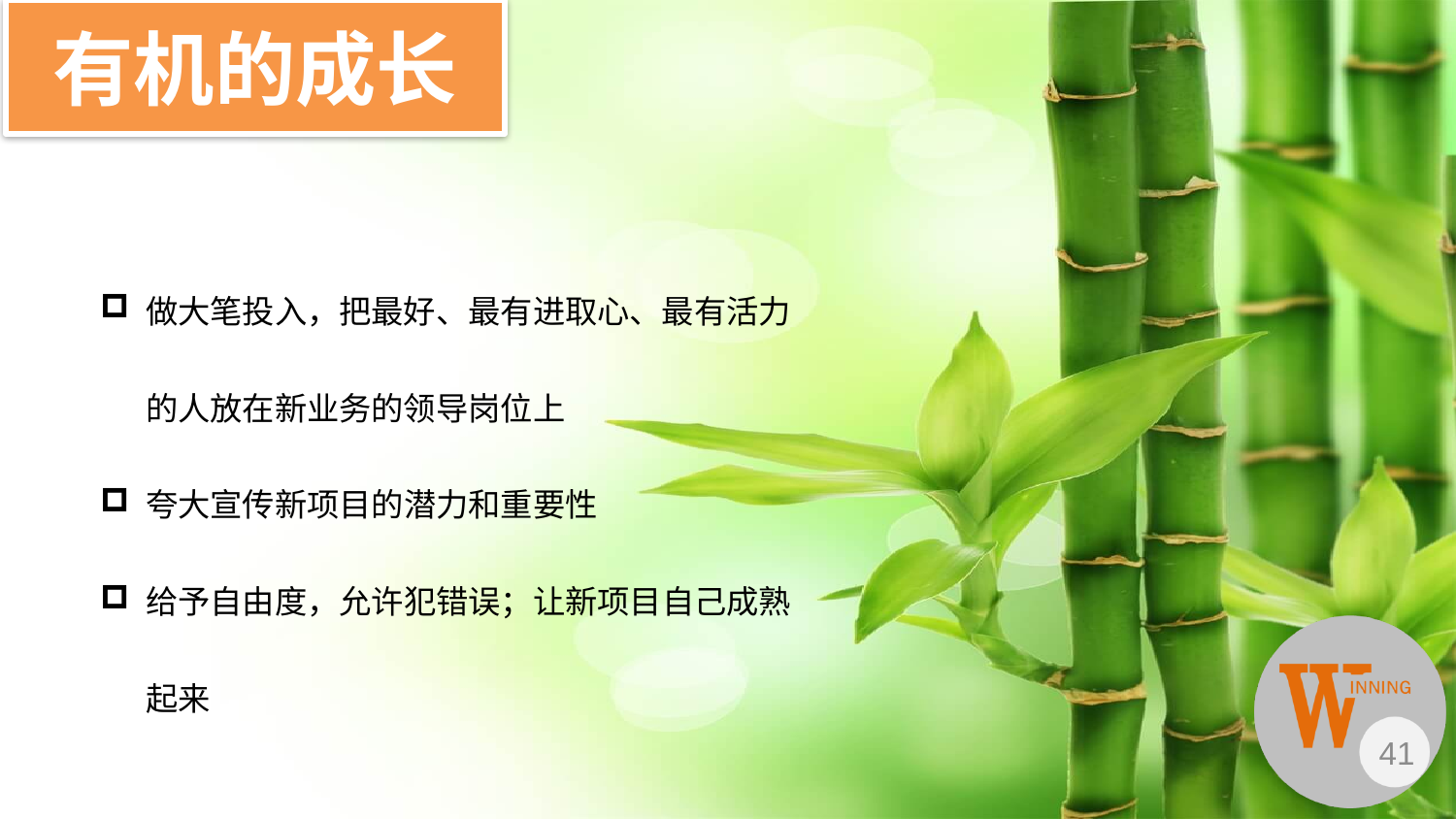

有机的成长
做大笔投入，把最好、最有进取心、最有活力的人放在新业务的领导岗位上
夸大宣传新项目的潜力和重要性
给予自由度，允许犯错误；让新项目自己成熟起来
41